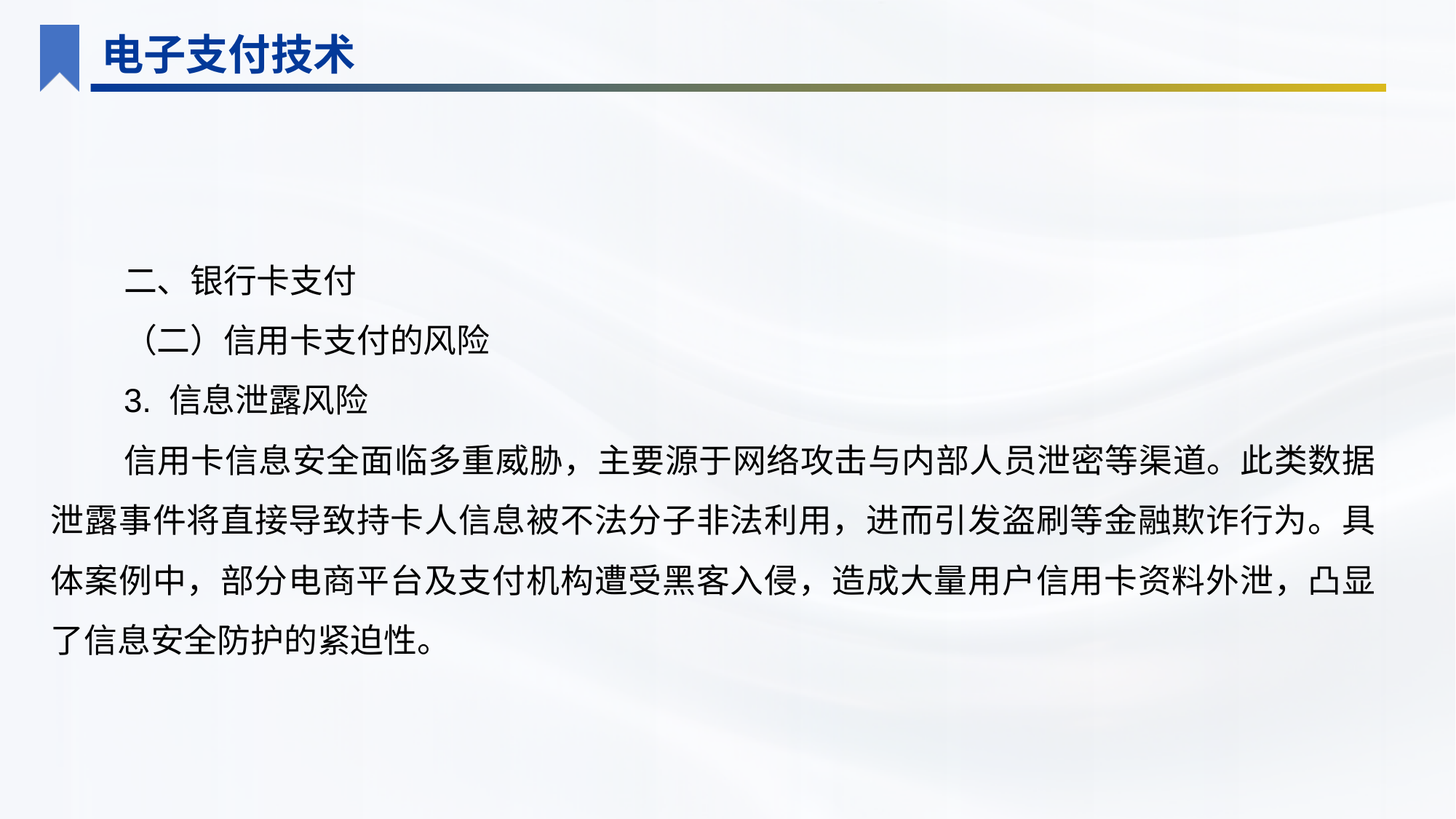

电子支付技术
二、银行卡支付
（二）信用卡支付的风险
3. 信息泄露风险
信用卡信息安全面临多重威胁，主要源于网络攻击与内部人员泄密等渠道。此类数据泄露事件将直接导致持卡人信息被不法分子非法利用，进而引发盗刷等金融欺诈行为。具体案例中，部分电商平台及支付机构遭受黑客入侵，造成大量用户信用卡资料外泄，凸显了信息安全防护的紧迫性。